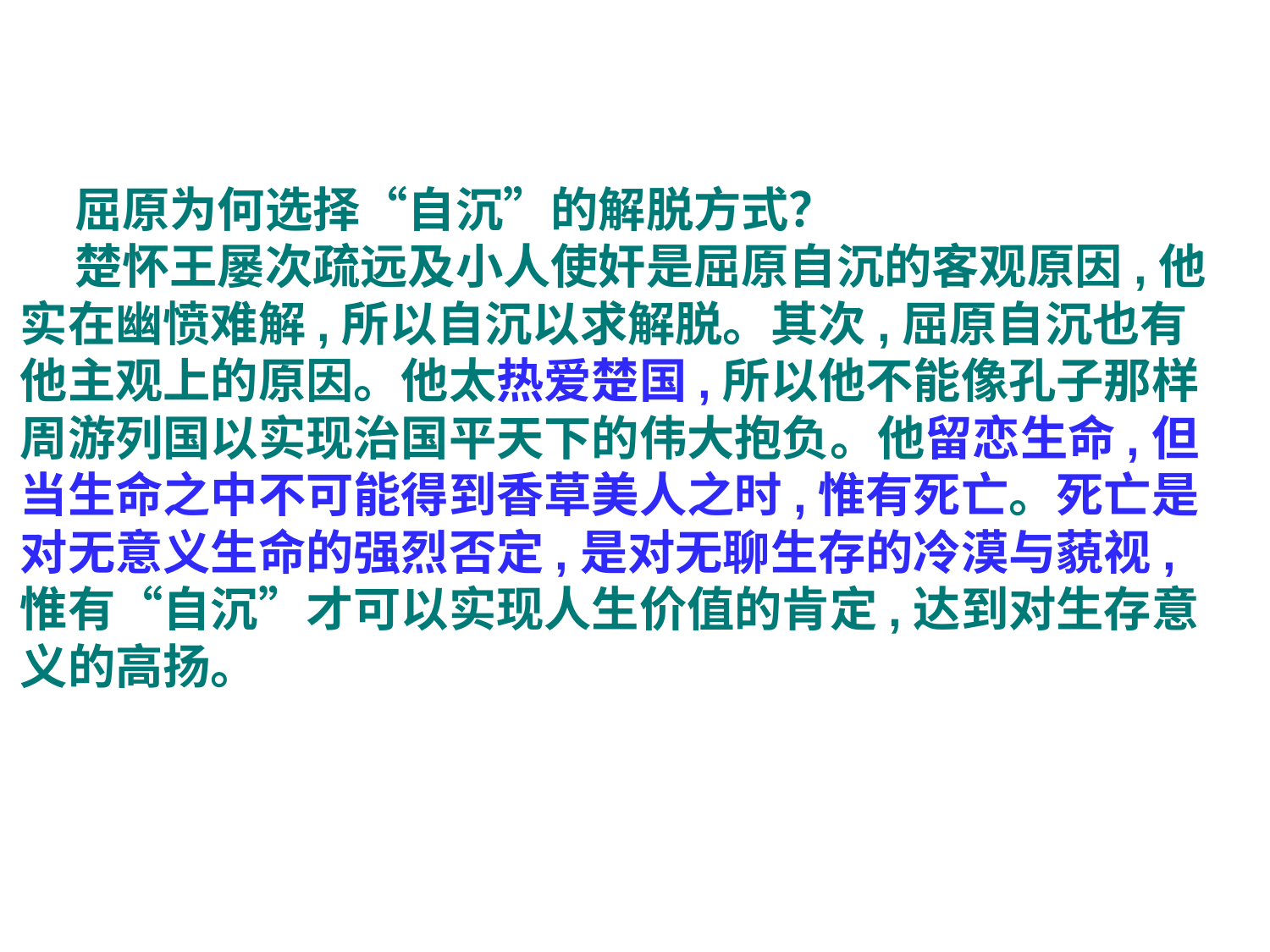

屈原为何选择“自沉”的解脱方式？
    楚怀王屡次疏远及小人使奸是屈原自沉的客观原因,他实在幽愤难解,所以自沉以求解脱。其次,屈原自沉也有他主观上的原因。他太热爱楚国,所以他不能像孔子那样周游列国以实现治国平天下的伟大抱负。他留恋生命,但当生命之中不可能得到香草美人之时,惟有死亡。死亡是对无意义生命的强烈否定,是对无聊生存的冷漠与藐视,惟有“自沉”才可以实现人生价值的肯定,达到对生存意义的高扬。